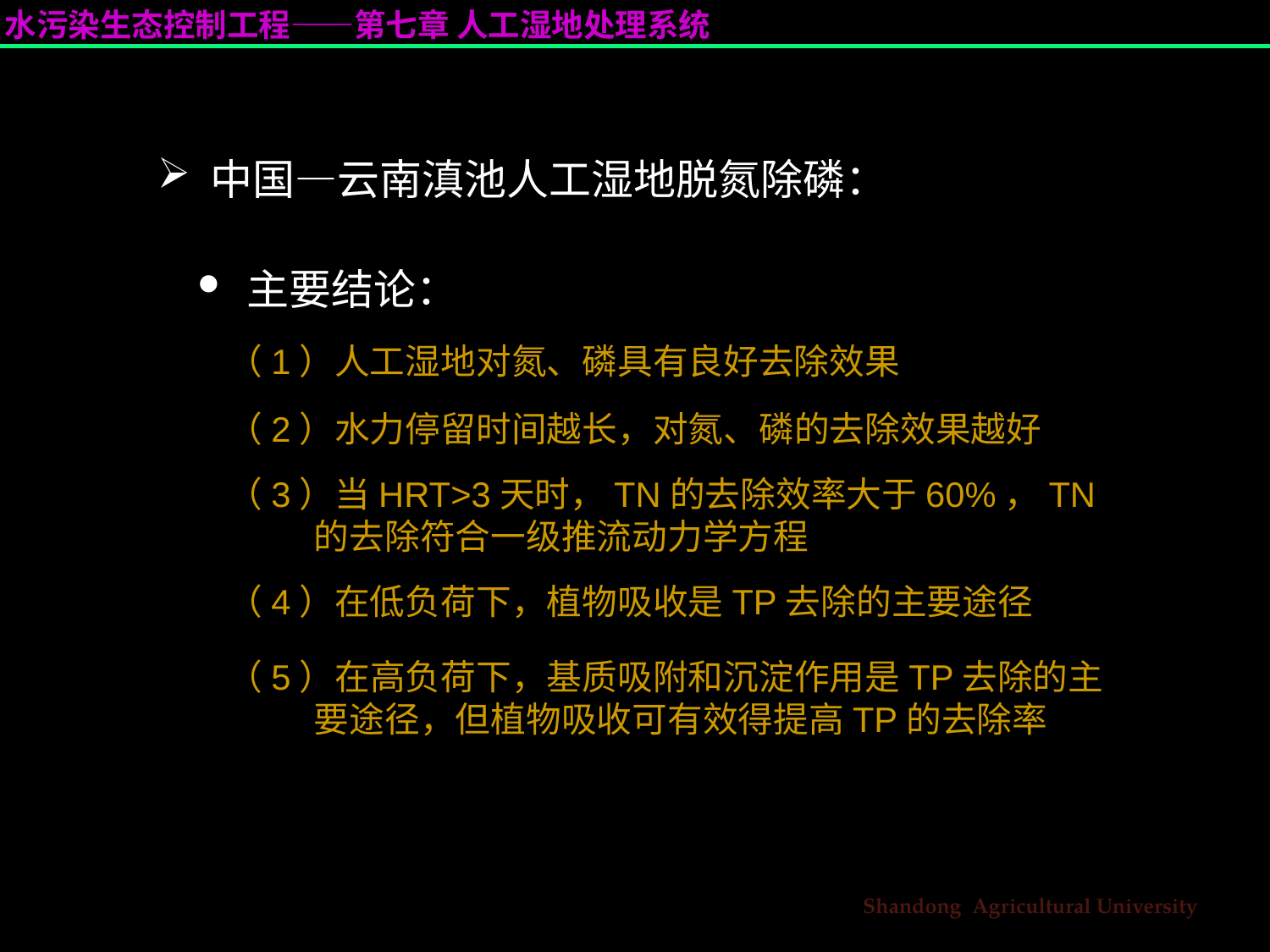

中国—云南滇池人工湿地脱氮除磷：
 主要结论：
（1）人工湿地对氮、磷具有良好去除效果
（2）水力停留时间越长，对氮、磷的去除效果越好
（3）当HRT>3天时，TN的去除效率大于60%，TN的去除符合一级推流动力学方程
（4）在低负荷下，植物吸收是TP去除的主要途径
（5）在高负荷下，基质吸附和沉淀作用是TP去除的主要途径，但植物吸收可有效得提高TP的去除率